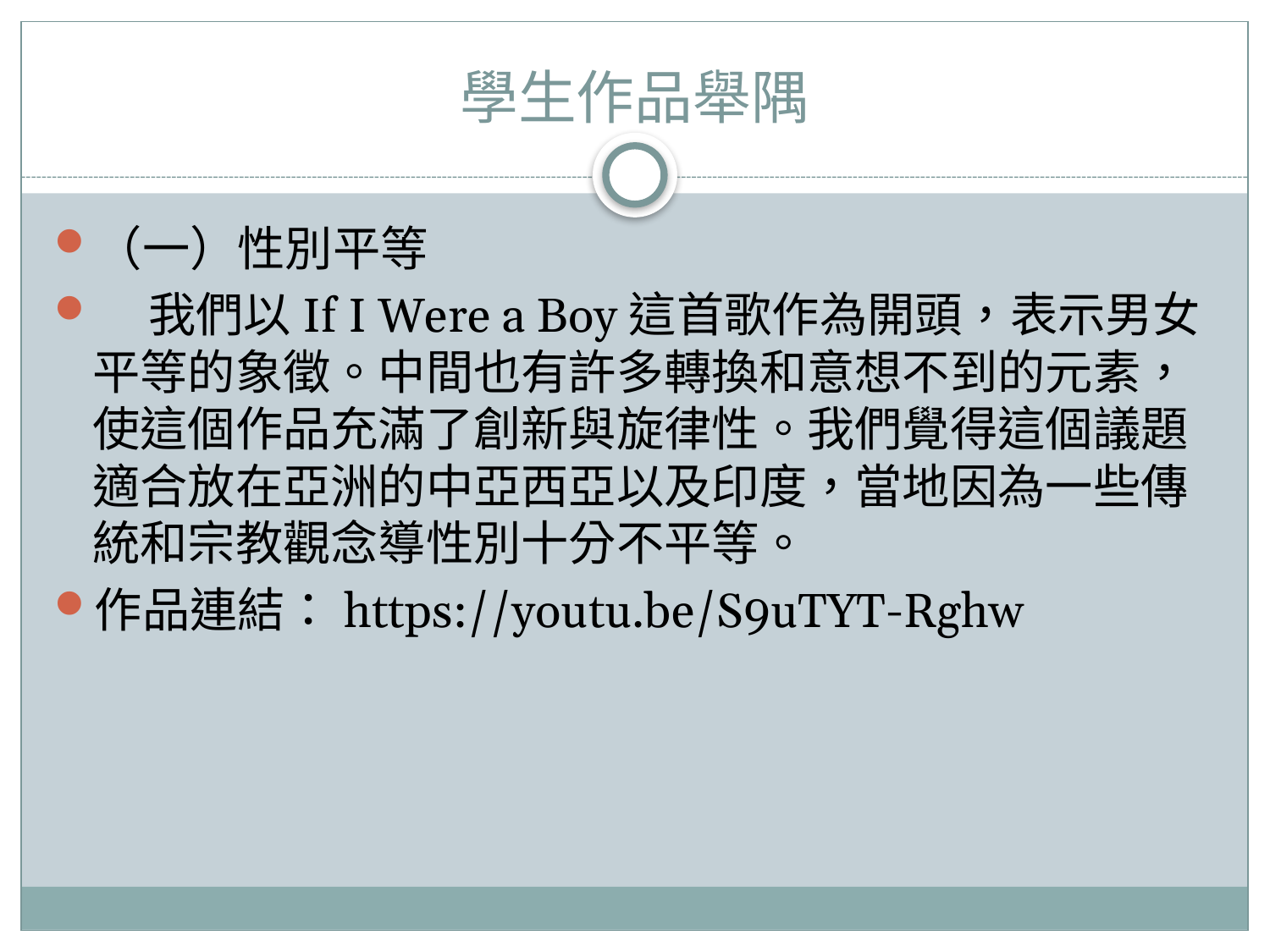

# 學生作品舉隅
（一）性別平等
    我們以If I Were a Boy這首歌作為開頭，表示男女平等的象徵。中間也有許多轉換和意想不到的元素，使這個作品充滿了創新與旋律性。我們覺得這個議題適合放在亞洲的中亞西亞以及印度，當地因為一些傳統和宗教觀念導性別十分不平等。
作品連結：https://youtu.be/S9uTYT-Rghw